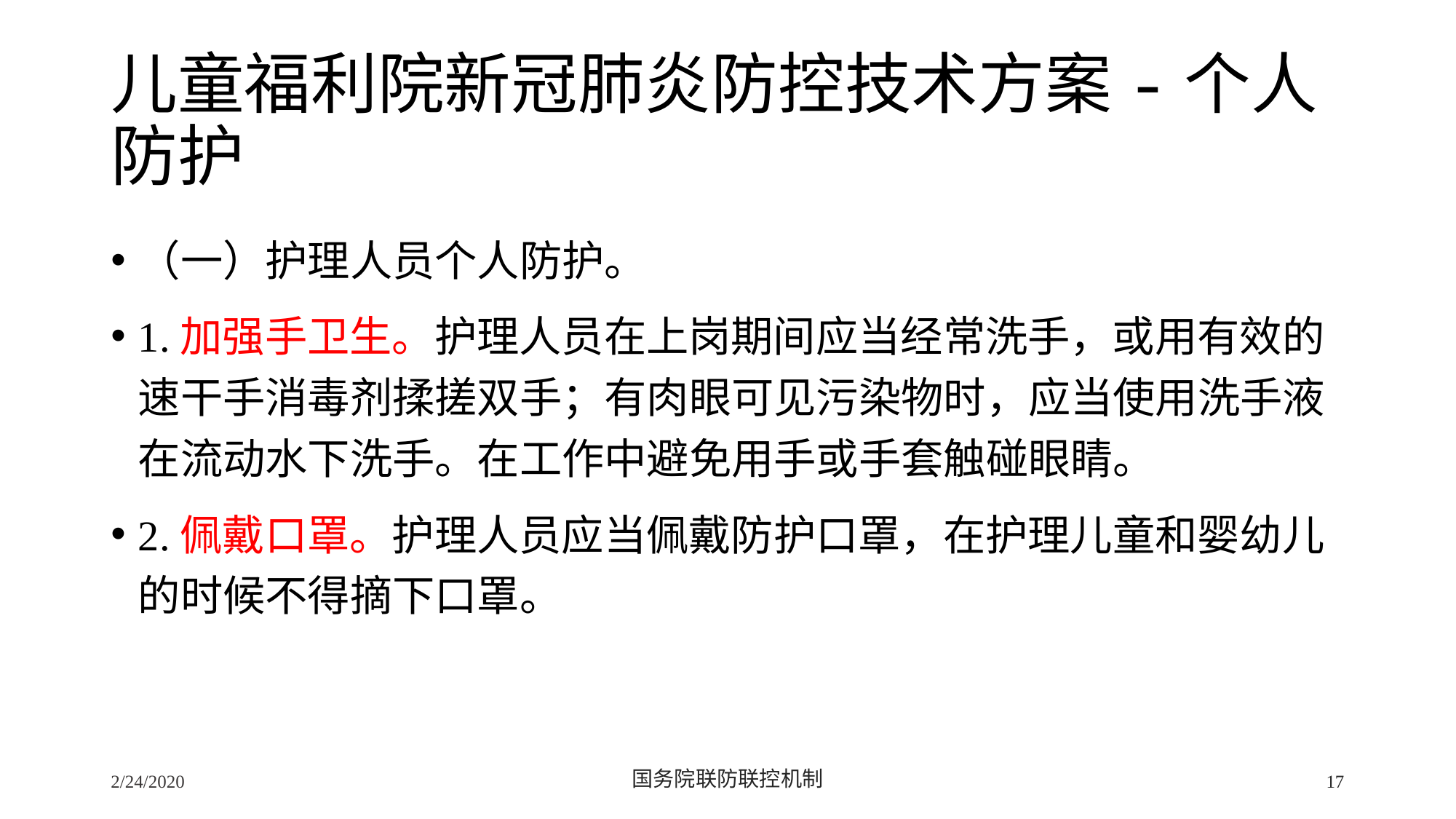

# 儿童福利院新冠肺炎防控技术方案-个人防护
（一）护理人员个人防护。
1.加强手卫生。护理人员在上岗期间应当经常洗手，或用有效的速干手消毒剂揉搓双手；有肉眼可见污染物时，应当使用洗手液在流动水下洗手。在工作中避免用手或手套触碰眼睛。
2.佩戴口罩。护理人员应当佩戴防护口罩，在护理儿童和婴幼儿的时候不得摘下口罩。
2/24/2020
国务院联防联控机制
17